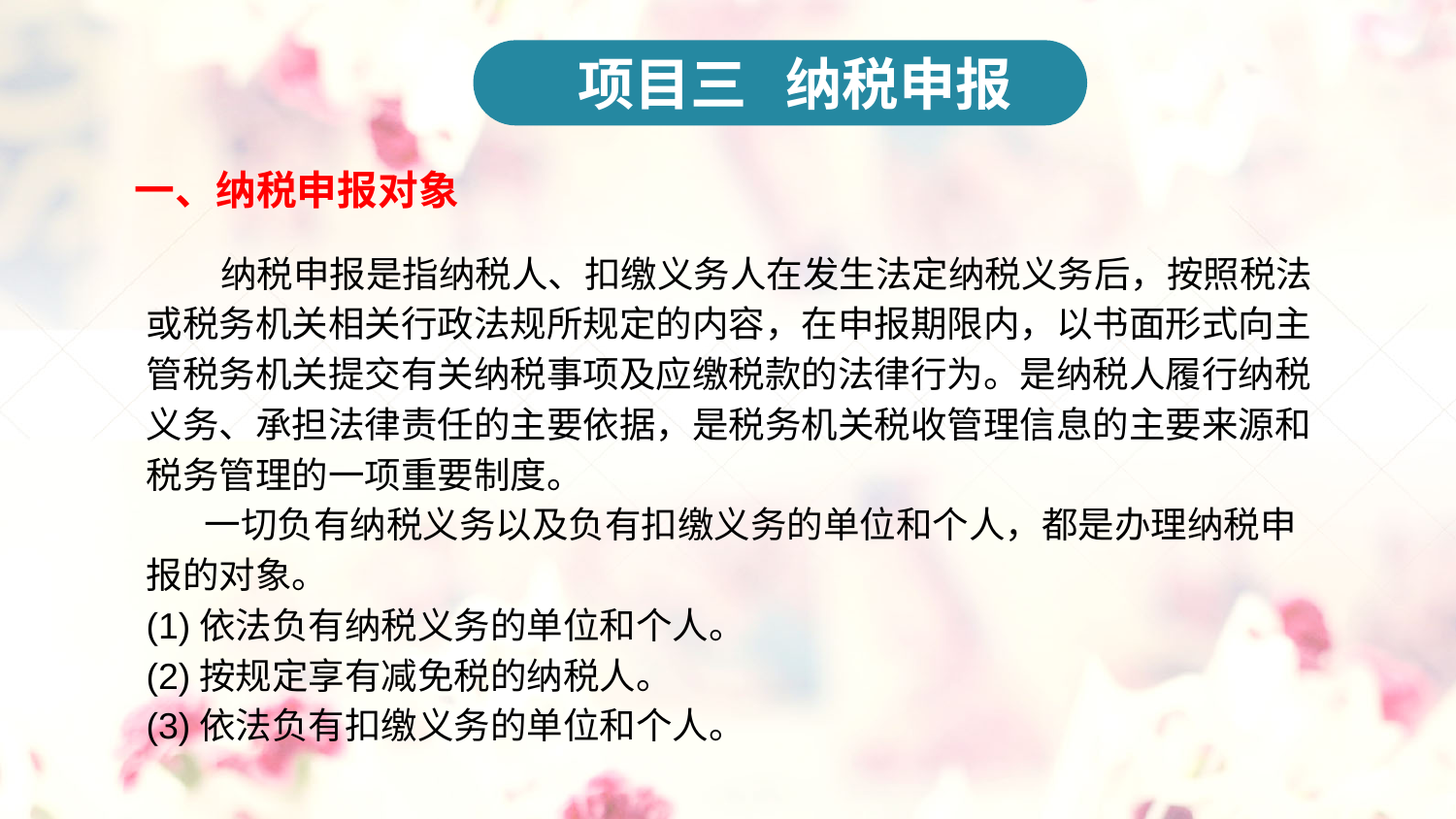

项目三   纳税申报
一、纳税申报对象
        纳税申报是指纳税人、扣缴义务人在发生法定纳税义务后，按照税法或税务机关相关行政法规所规定的内容，在申报期限内，以书面形式向主管税务机关提交有关纳税事项及应缴税款的法律行为。是纳税人履行纳税义务、承担法律责任的主要依据，是税务机关税收管理信息的主要来源和税务管理的一项重要制度。
      一切负有纳税义务以及负有扣缴义务的单位和个人，都是办理纳税申报的对象。
(1)依法负有纳税义务的单位和个人。
(2)按规定享有减免税的纳税人。
(3)依法负有扣缴义务的单位和个人。